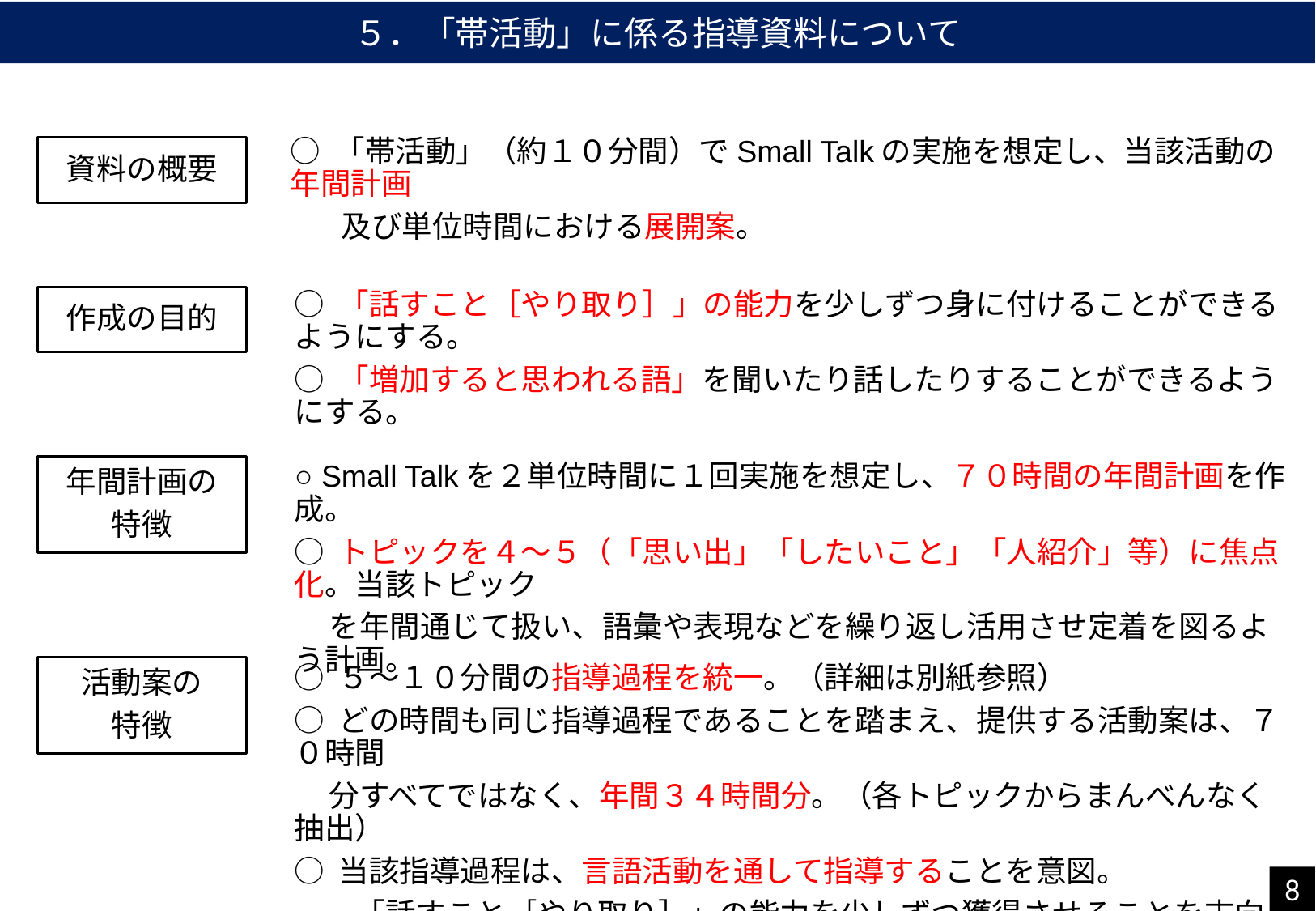

５．「帯活動」に係る指導資料について
○ 「帯活動」（約１０分間）でSmall Talkの実施を想定し、当該活動の年間計画
　   及び単位時間における展開案。
資料の概要
○ 「話すこと［やり取り］」の能力を少しずつ身に付けることができるようにする。
○ 「増加すると思われる語」を聞いたり話したりすることができるようにする。
作成の目的
○ Small Talkを２単位時間に１回実施を想定し、７０時間の年間計画を作成。
○ トピックを４～５（「思い出」「したいこと」「人紹介」等）に焦点化。当該トピック
    を年間通じて扱い、語彙や表現などを繰り返し活用させ定着を図るよう計画。
年間計画の
特徴
活動案の
特徴
○ ５～１０分間の指導過程を統一。（詳細は別紙参照）
○ どの時間も同じ指導過程であることを踏まえ、提供する活動案は、７０時間
    分すべてではなく、年間３４時間分。（各トピックからまんべんなく抽出）
○ 当該指導過程は、言語活動を通して指導することを意図。
　　「話すこと［やり取り］」の能力を少しずつ獲得させることを志向。
8